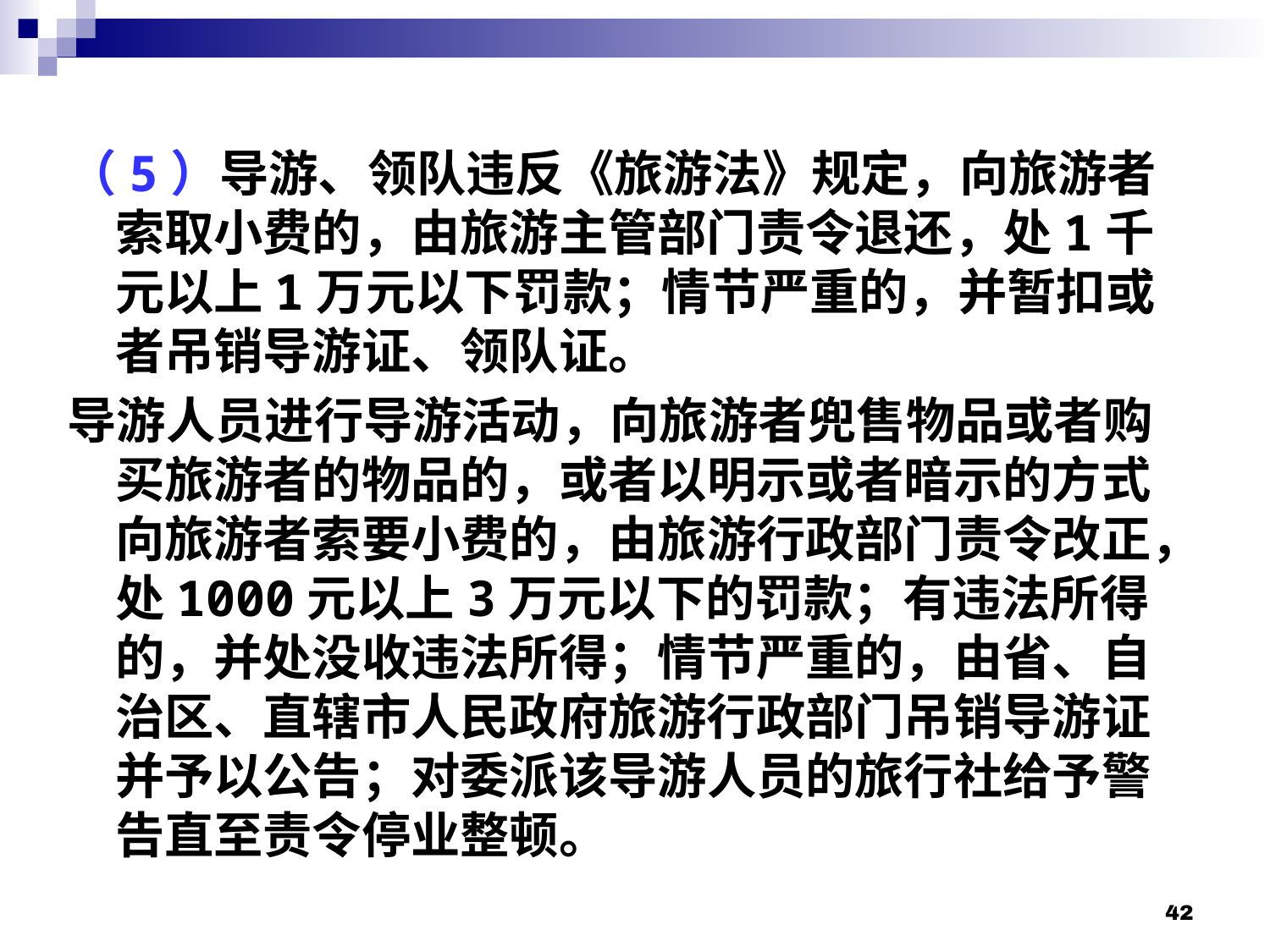

# （5）导游、领队违反《旅游法》规定，向旅游者索取小费的，由旅游主管部门责令退还，处1千元以上1万元以下罚款；情节严重的，并暂扣或者吊销导游证、领队证。
导游人员进行导游活动，向旅游者兜售物品或者购买旅游者的物品的，或者以明示或者暗示的方式向旅游者索要小费的，由旅游行政部门责令改正，处1000元以上3万元以下的罚款；有违法所得的，并处没收违法所得；情节严重的，由省、自治区、直辖市人民政府旅游行政部门吊销导游证并予以公告；对委派该导游人员的旅行社给予警告直至责令停业整顿。
42